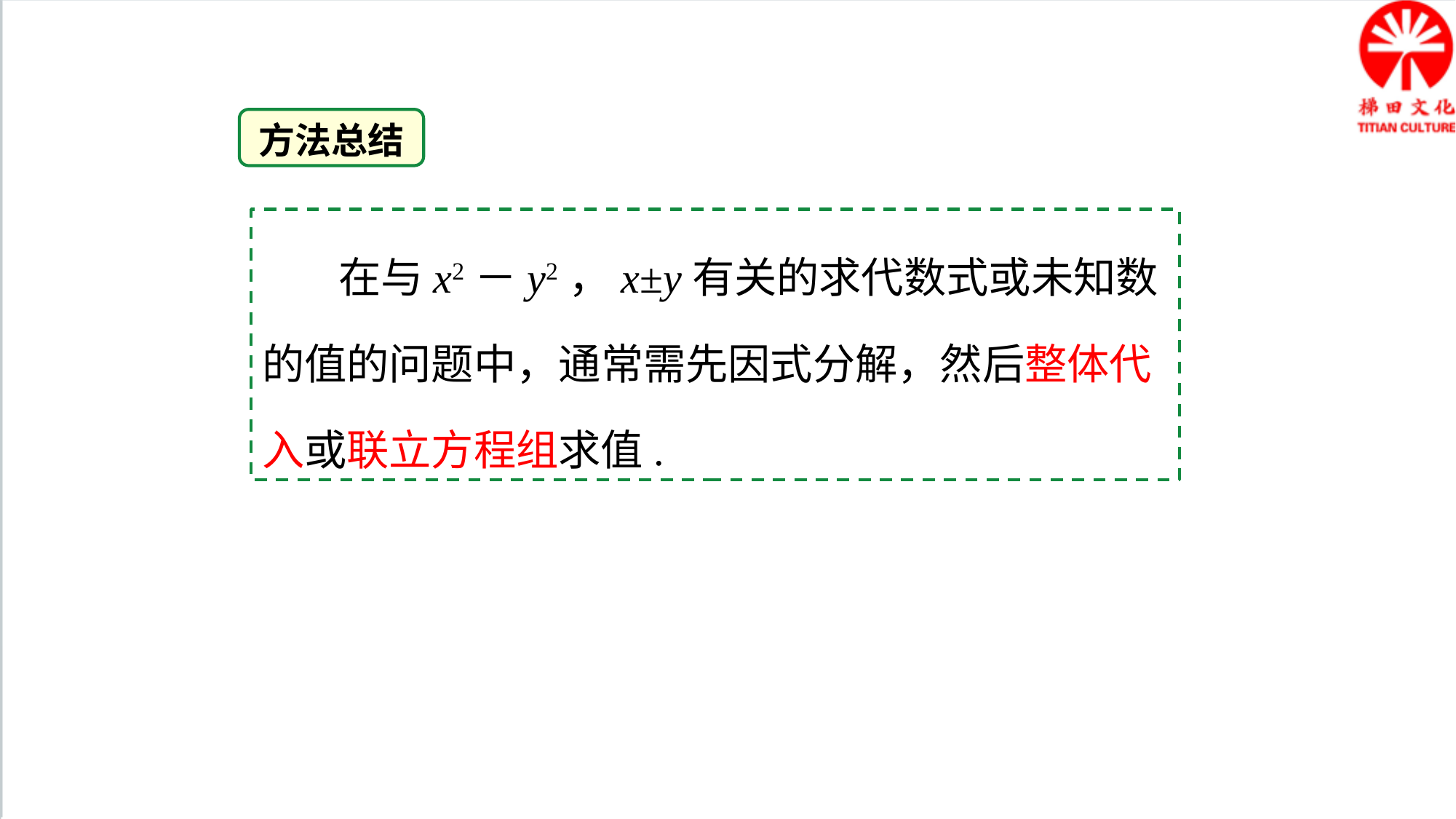

方法总结
       在与x2－y2，x±y有关的求代数式或未知数的值的问题中，通常需先因式分解，然后整体代入或联立方程组求值.